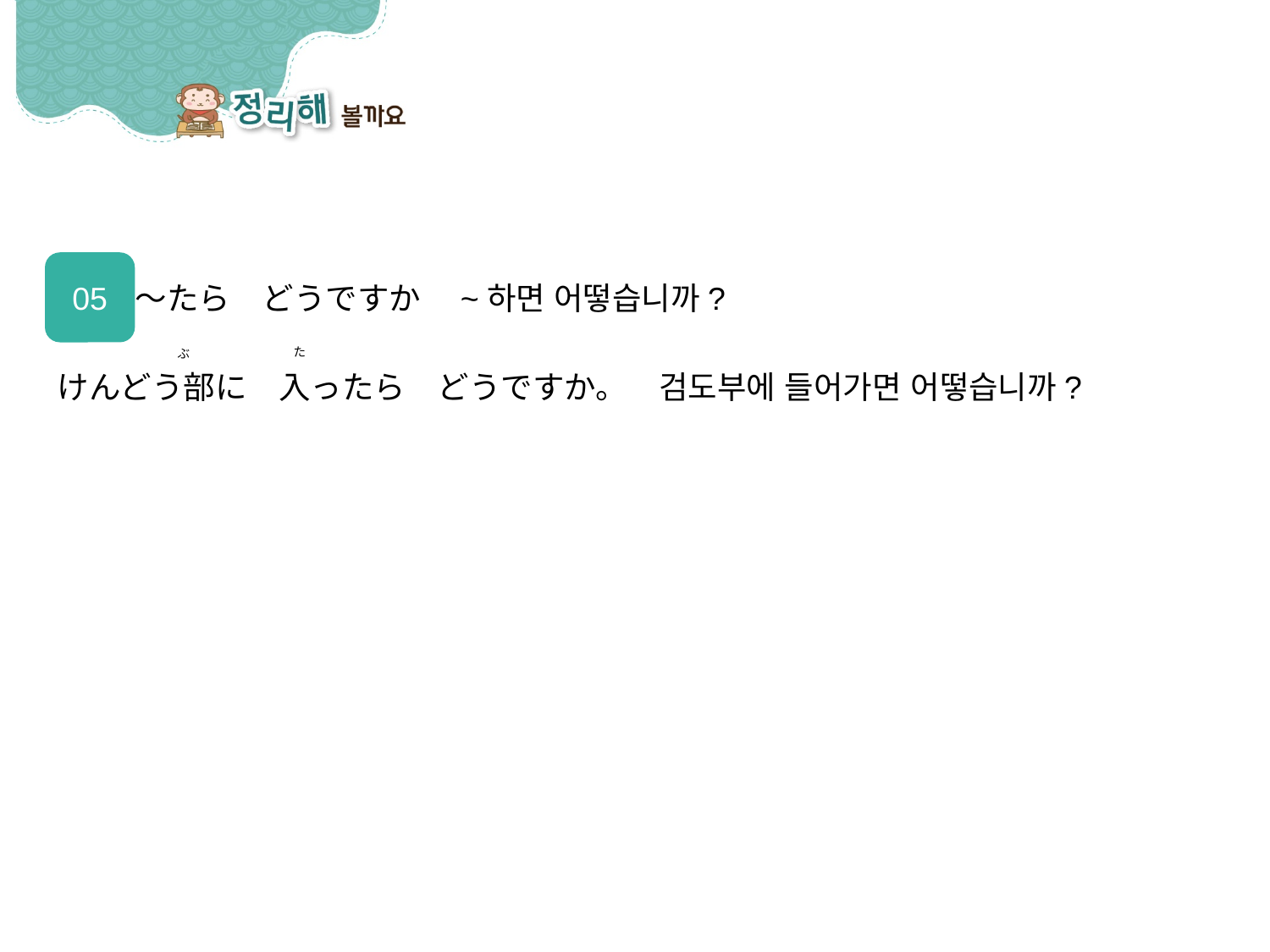

05
～たら　どうですか　~하면 어떻습니까?
けんどう部に　入ったら　どうですか。　검도부에 들어가면 어떻습니까?
た
ぶ